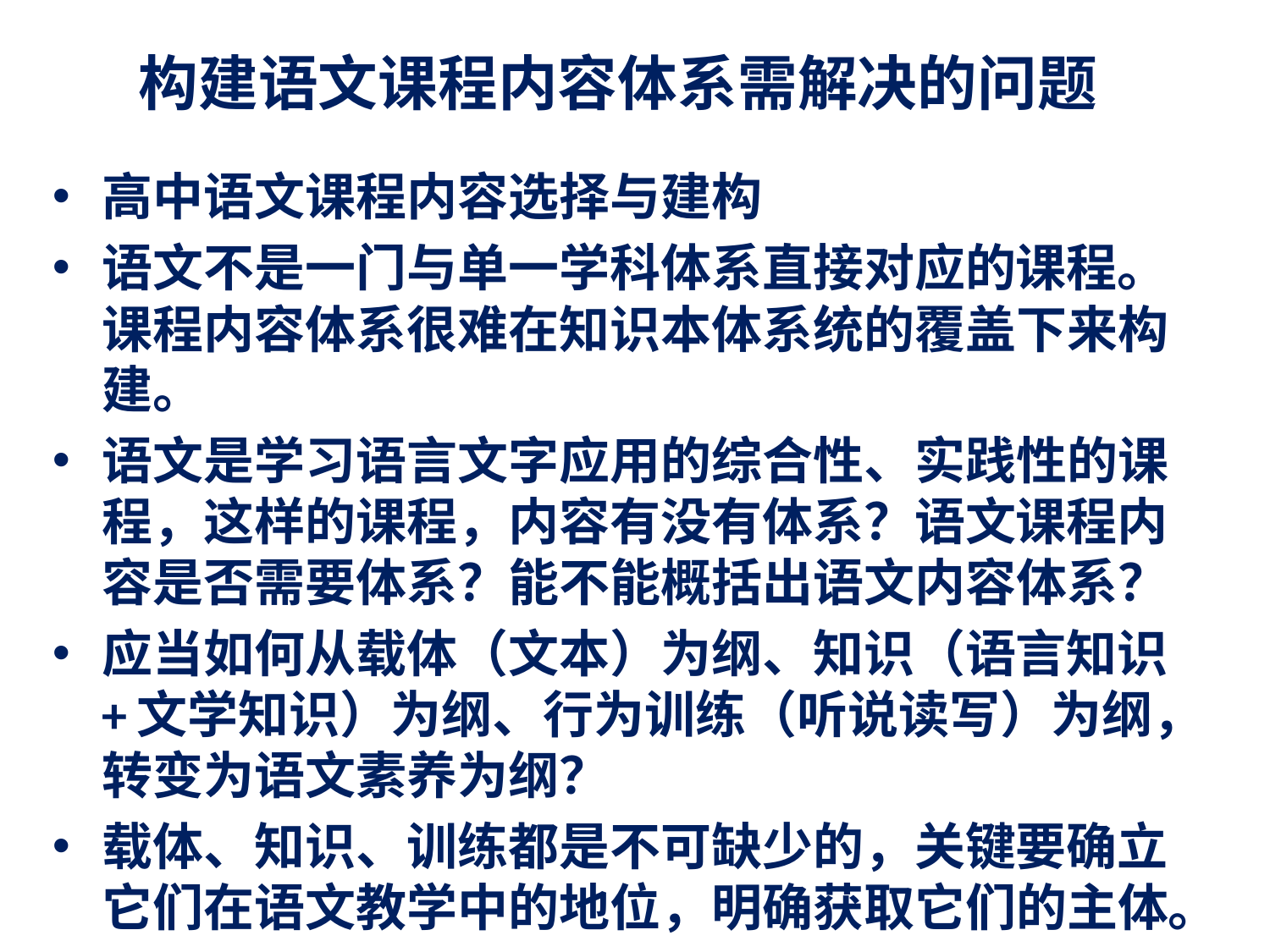

# 构建语文课程内容体系需解决的问题
高中语文课程内容选择与建构
语文不是一门与单一学科体系直接对应的课程。课程内容体系很难在知识本体系统的覆盖下来构建。
语文是学习语言文字应用的综合性、实践性的课程，这样的课程，内容有没有体系？语文课程内容是否需要体系？能不能概括出语文内容体系？
应当如何从载体（文本）为纲、知识（语言知识+文学知识）为纲、行为训练（听说读写）为纲，转变为语文素养为纲？
载体、知识、训练都是不可缺少的，关键要确立它们在语文教学中的地位，明确获取它们的主体。